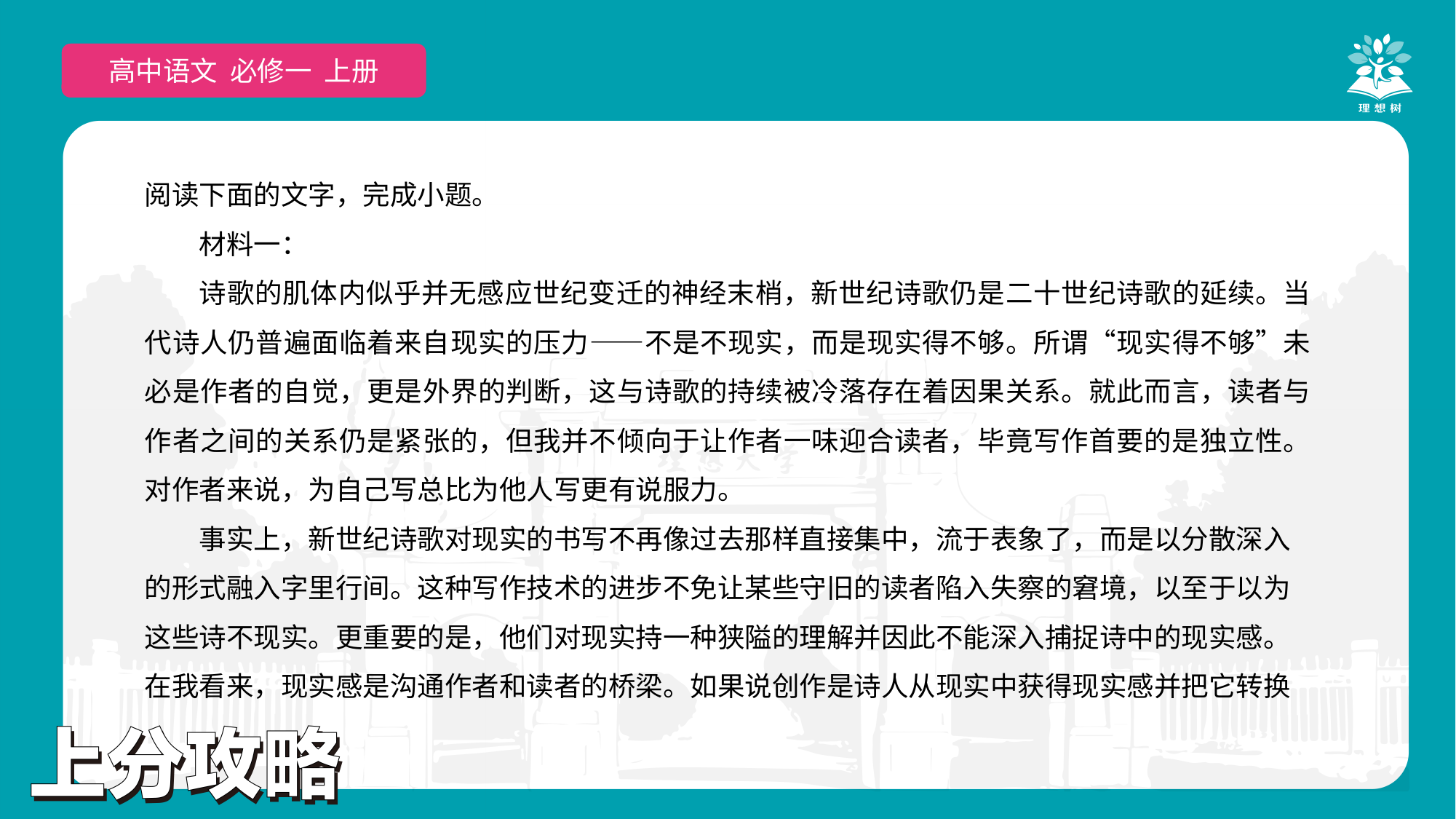

高中语文  选择性必修上
高中语文  必修一  上册
阅读下面的文字，完成小题。
材料一：
诗歌的肌体内似乎并无感应世纪变迁的神经末梢，新世纪诗歌仍是二十世纪诗歌的延续。当代诗人仍普遍面临着来自现实的压力——不是不现实，而是现实得不够。所谓“现实得不够”未必是作者的自觉，更是外界的判断，这与诗歌的持续被冷落存在着因果关系。就此而言，读者与作者之间的关系仍是紧张的，但我并不倾向于让作者一味迎合读者，毕竟写作首要的是独立性。对作者来说，为自己写总比为他人写更有说服力。
事实上，新世纪诗歌对现实的书写不再像过去那样直接集中，流于表象了，而是以分散深入的形式融入字里行间。这种写作技术的进步不免让某些守旧的读者陷入失察的窘境，以至于以为这些诗不现实。更重要的是，他们对现实持一种狭隘的理解并因此不能深入捕捉诗中的现实感。在我看来，现实感是沟通作者和读者的桥梁。如果说创作是诗人从现实中获得现实感并把它转换